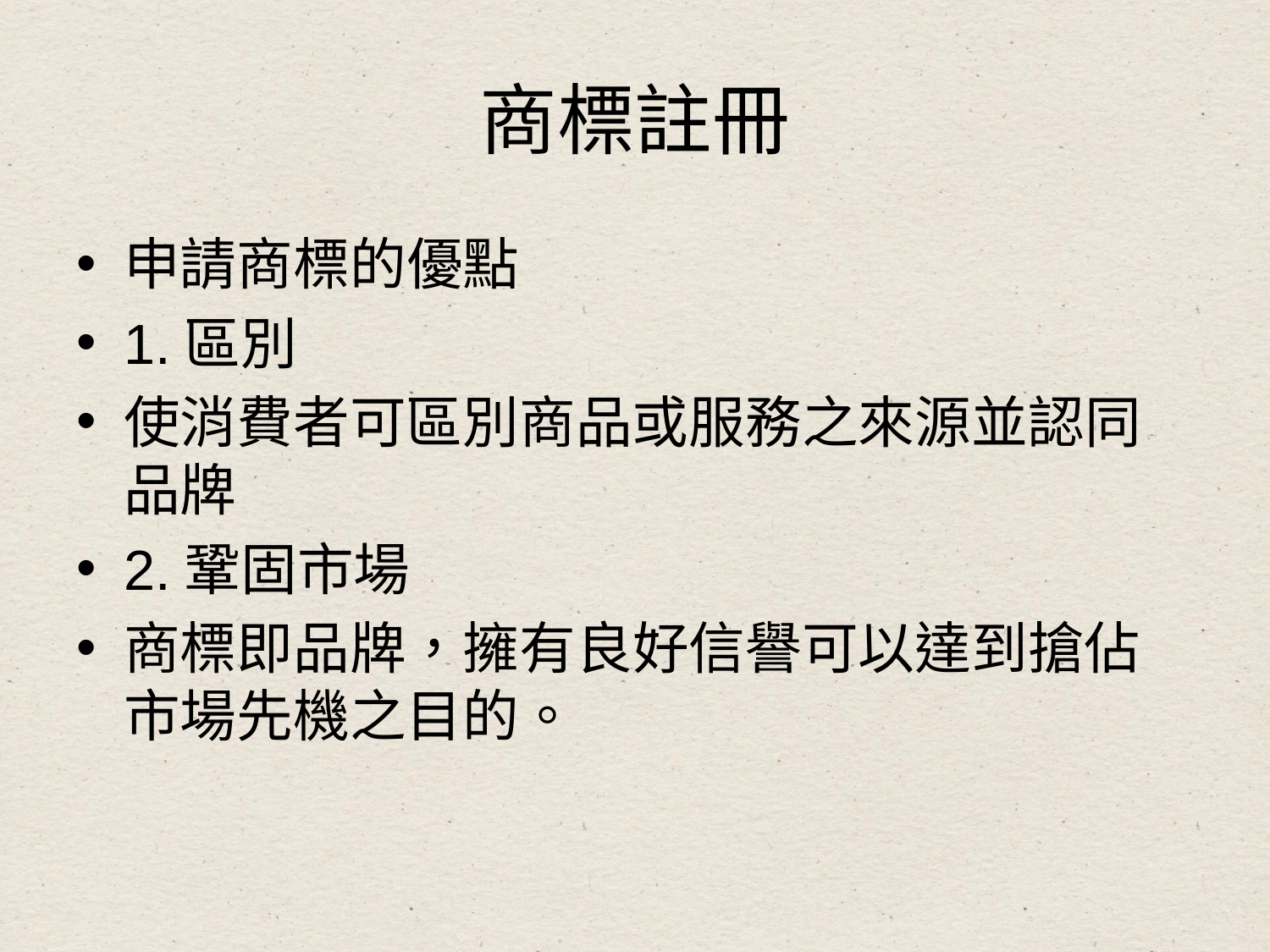

# 商標註冊
申請商標的優點
1.區別
使消費者可區別商品或服務之來源並認同品牌
2.鞏固市場
商標即品牌，擁有良好信譽可以達到搶佔市場先機之目的。